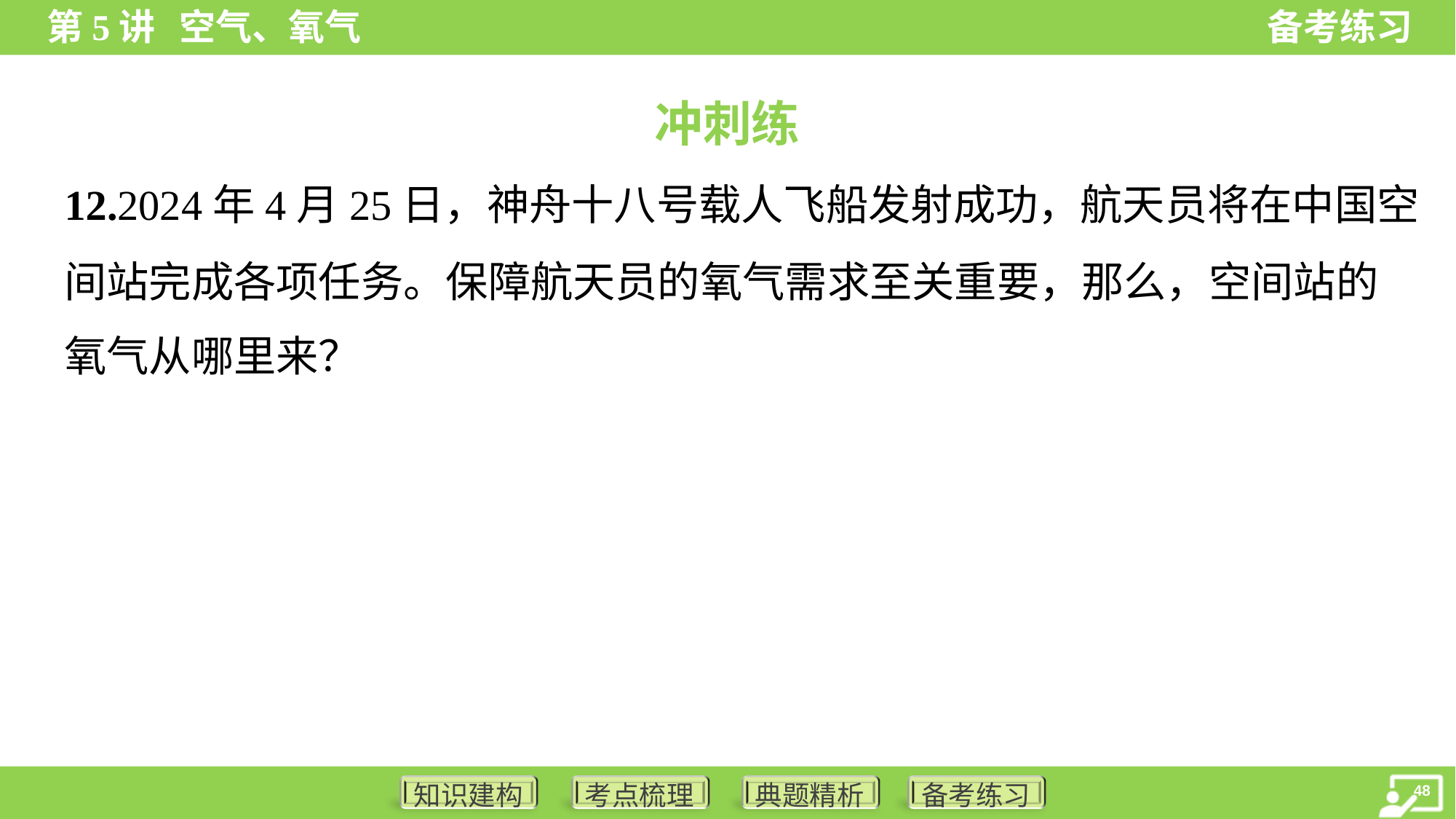

冲刺练
12.2024年4月25日，神舟十八号载人飞船发射成功，航天员将在中国空
间站完成各项任务。保障航天员的氧气需求至关重要，那么，空间站的
氧气从哪里来？